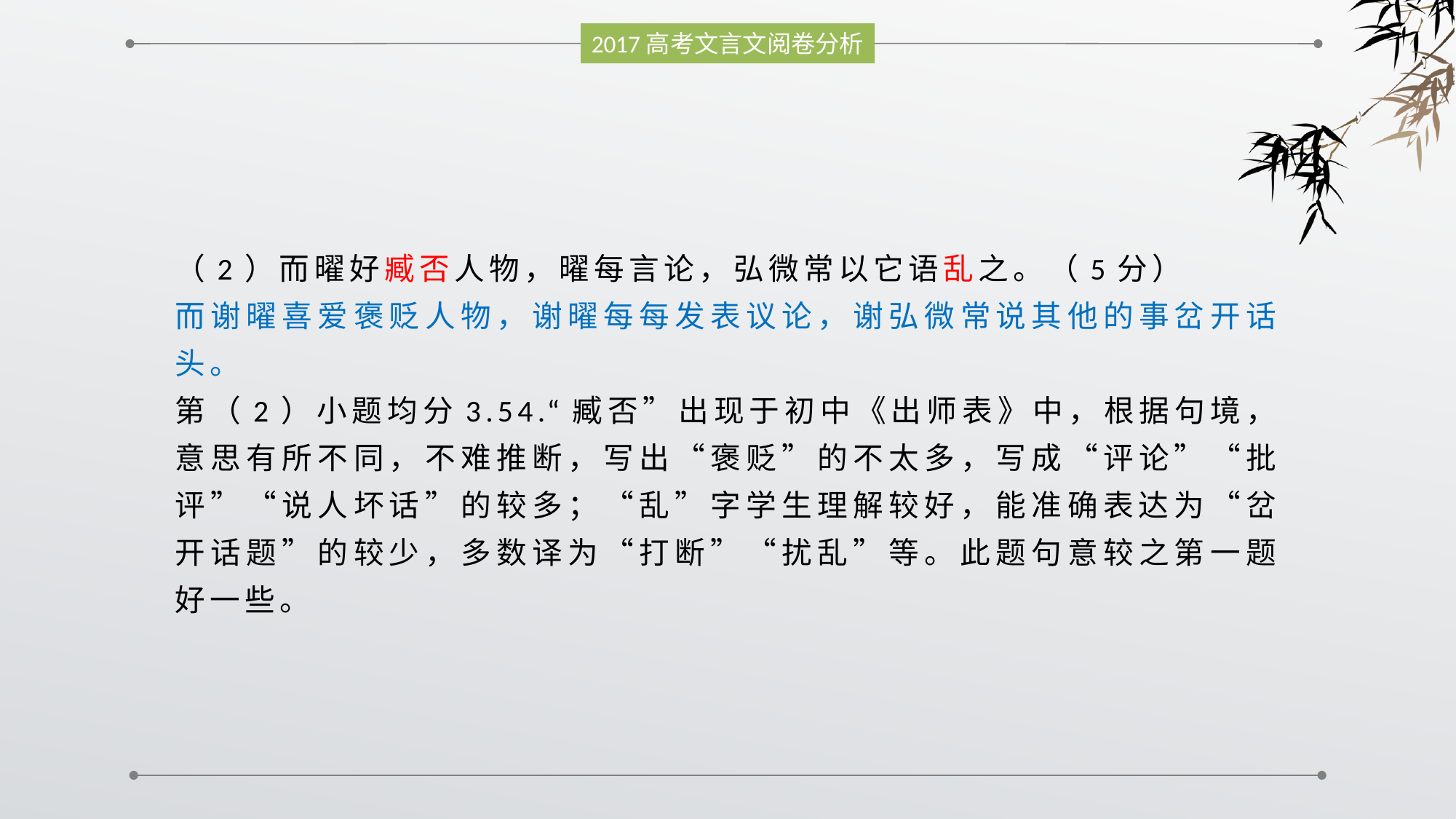

2017高考文言文阅卷分析
（2）而曜好臧否人物，曜每言论，弘微常以它语乱之。（5分）
而谢曜喜爱褒贬人物，谢曜每每发表议论，谢弘微常说其他的事岔开话头。
第（2）小题均分3.54.“臧否”出现于初中《出师表》中，根据句境，意思有所不同，不难推断，写出“褒贬”的不太多，写成“评论”“批评”“说人坏话”的较多；“乱”字学生理解较好，能准确表达为“岔开话题”的较少，多数译为“打断”“扰乱”等。此题句意较之第一题好一些。